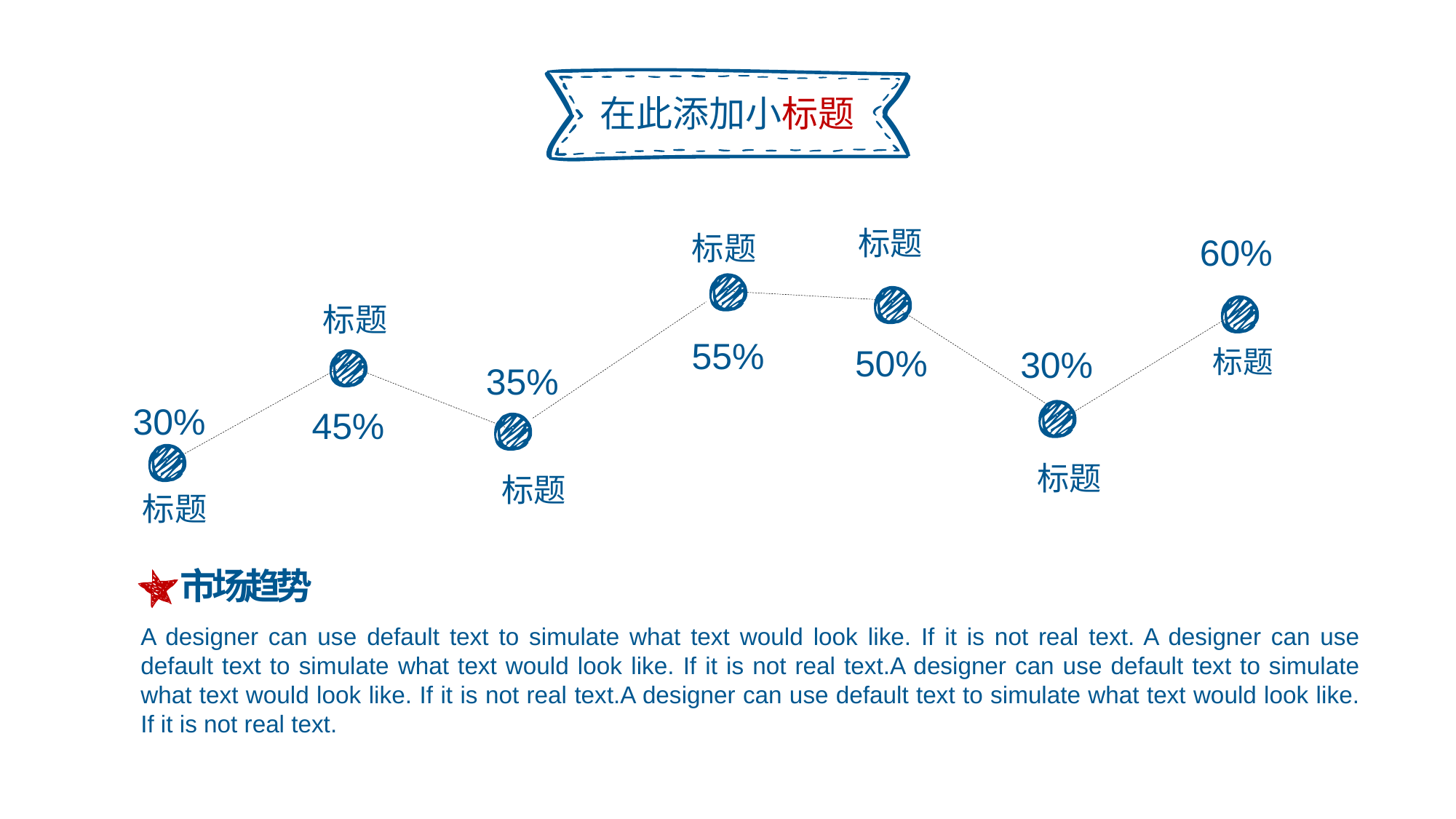

在此添加小标题
标题
标题
60%

标题

55%
50%
30%
标题

35%
30%
45%

标题
标题
标题
市场趋势

A designer can use default text to simulate what text would look like. If it is not real text. A designer can use default text to simulate what text would look like. If it is not real text.A designer can use default text to simulate what text would look like. If it is not real text.A designer can use default text to simulate what text would look like. If it is not real text.